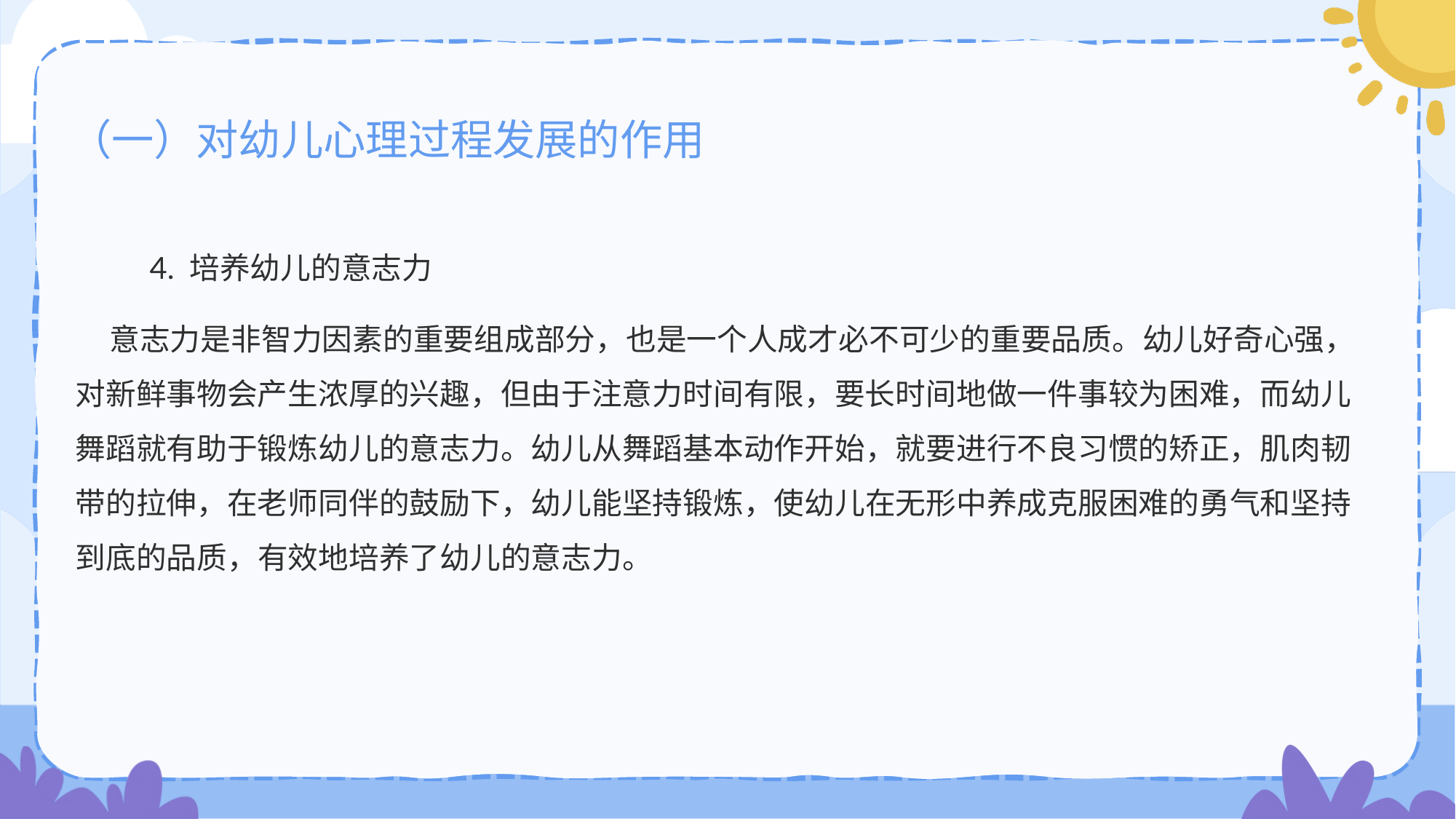

（一）对幼儿心理过程发展的作用
        4. 培养幼儿的意志力
    意志力是非智力因素的重要组成部分，也是一个人成才必不可少的重要品质。幼儿好奇心强，对新鲜事物会产生浓厚的兴趣，但由于注意力时间有限，要长时间地做一件事较为困难，而幼儿舞蹈就有助于锻炼幼儿的意志力。幼儿从舞蹈基本动作开始，就要进行不良习惯的矫正，肌肉韧带的拉伸，在老师同伴的鼓励下，幼儿能坚持锻炼，使幼儿在无形中养成克服困难的勇气和坚持到底的品质，有效地培养了幼儿的意志力。